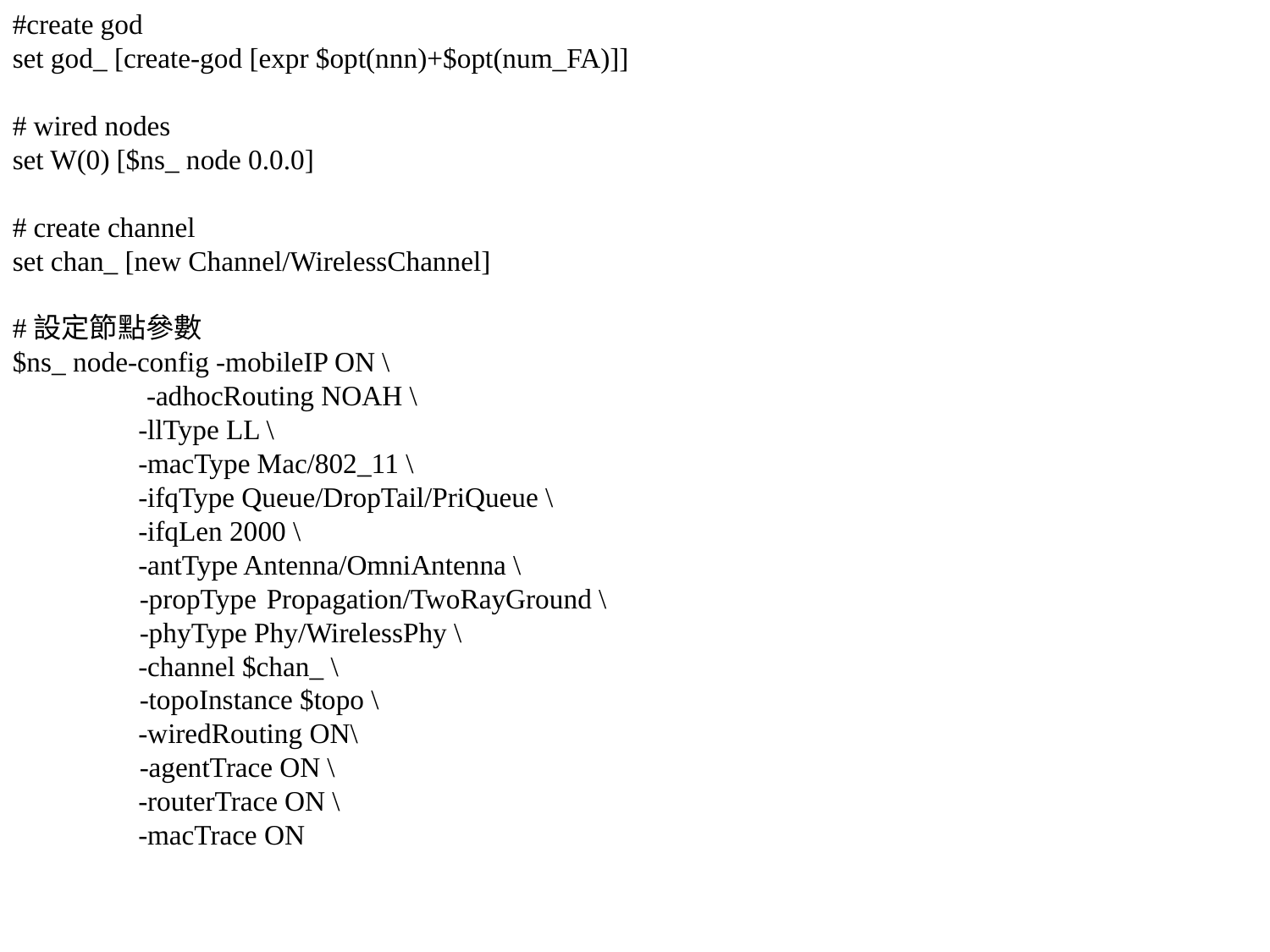

#create god
set god_ [create-god [expr $opt(nnn)+$opt(num_FA)]]

# wired nodes
set W(0) [$ns_ node 0.0.0]

# create channel
set chan_ [new Channel/WirelessChannel]

#設定節點參數
$ns_ node-config -mobileIP ON \
	 -adhocRouting NOAH \
                  -llType LL \
                  -macType Mac/802_11 \
                  -ifqType Queue/DropTail/PriQueue \
                  -ifqLen 2000 \
                  -antType Antenna/OmniAntenna \
	-propType 	Propagation/TwoRayGround \
	-phyType Phy/WirelessPhy \
                  -channel $chan_ \
	-topoInstance $topo \
                  -wiredRouting ON\
	-agentTrace ON \
                  -routerTrace ON \
                  -macTrace ON